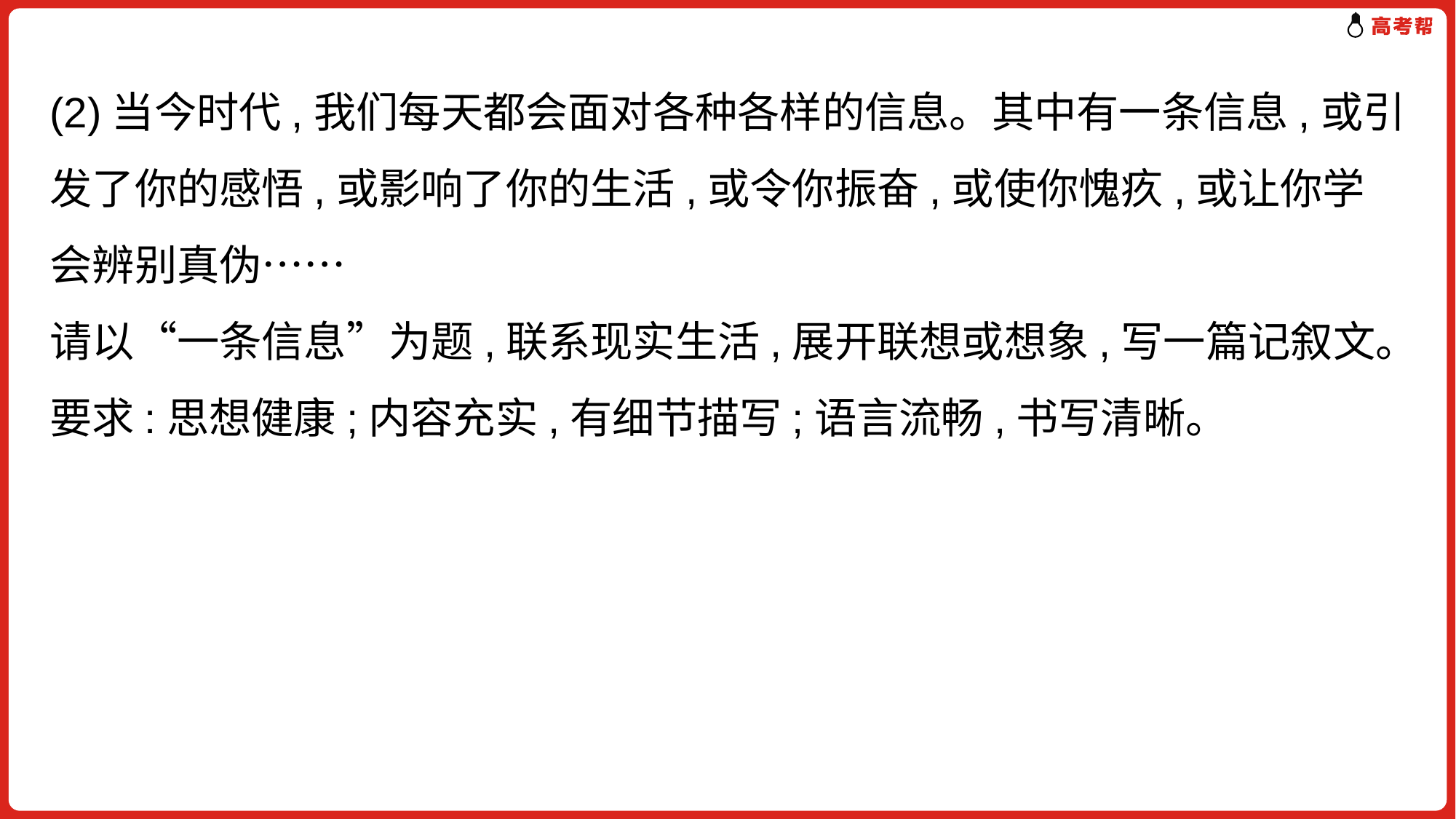

(2)当今时代,我们每天都会面对各种各样的信息。其中有一条信息,或引发了你的感悟,或影响了你的生活,或令你振奋,或使你愧疚,或让你学会辨别真伪……
请以“一条信息”为题,联系现实生活,展开联想或想象,写一篇记叙文。
要求:思想健康;内容充实,有细节描写;语言流畅,书写清晰。